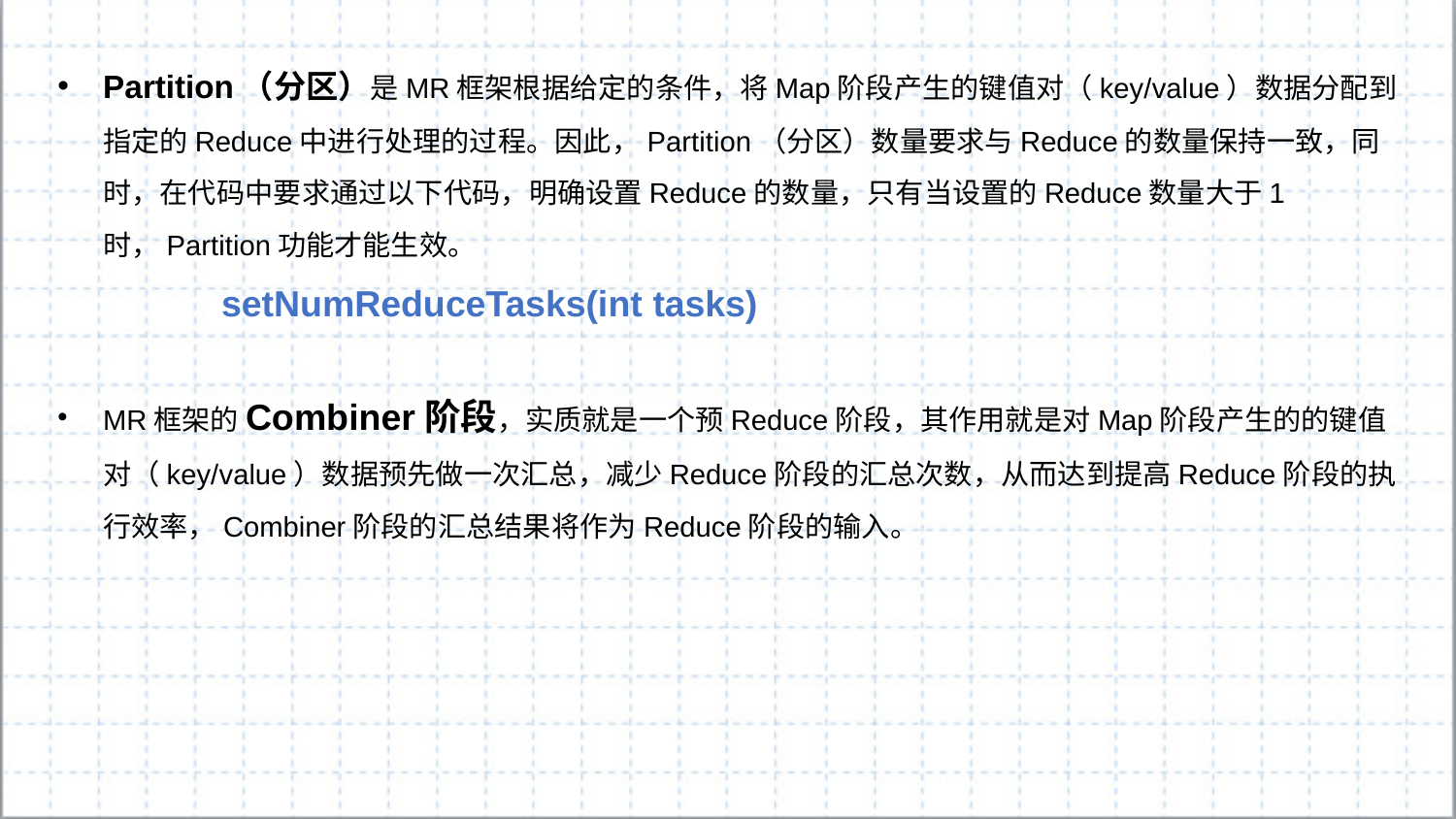

Partition（分区）是MR框架根据给定的条件，将Map阶段产生的键值对（key/value）数据分配到指定的Reduce中进行处理的过程。因此，Partition（分区）数量要求与Reduce的数量保持一致，同时，在代码中要求通过以下代码，明确设置Reduce的数量，只有当设置的Reduce数量大于1时，Partition功能才能生效。
setNumReduceTasks(int tasks)

MR框架的Combiner阶段，实质就是一个预Reduce阶段，其作用就是对Map阶段产生的的键值对（key/value）数据预先做一次汇总，减少Reduce阶段的汇总次数，从而达到提高Reduce阶段的执行效率，Combiner阶段的汇总结果将作为Reduce阶段的输入。